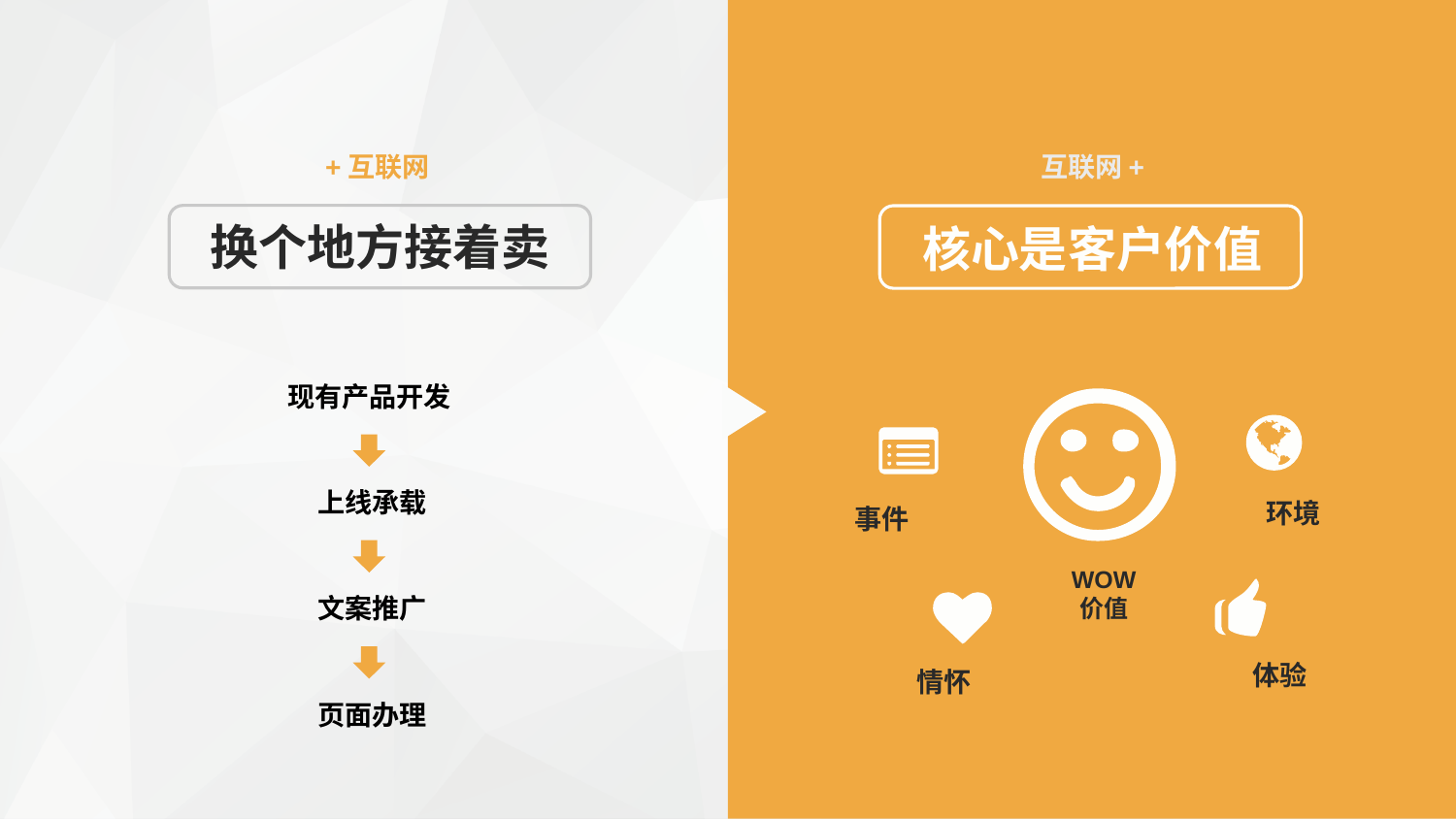

+互联网

换个地方接着卖
互联网+

核心是客户价值
现有产品开发

上线承载

文案推广

页面办理

环境
事件
WOW
价值

体验
情怀